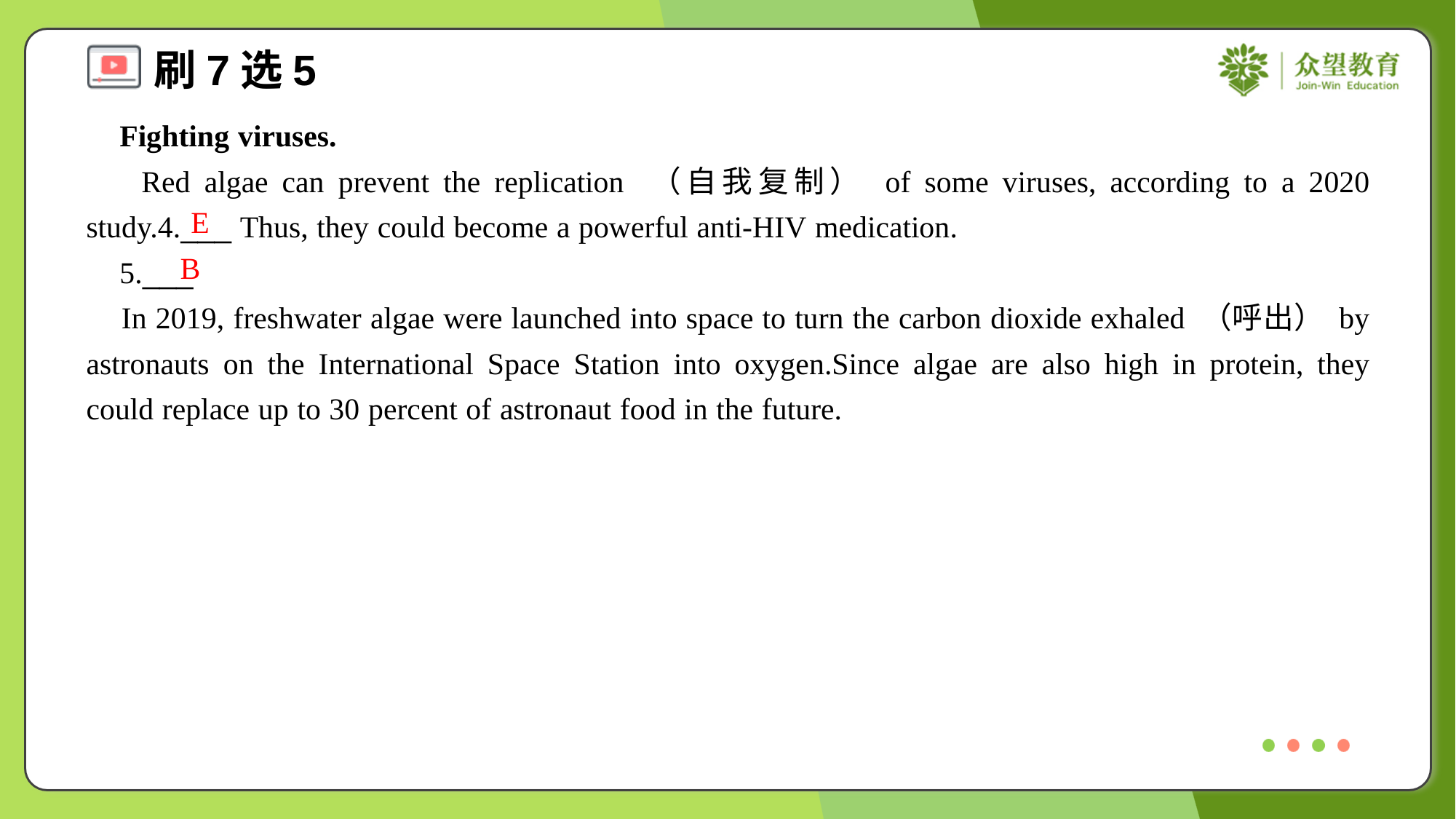

Fighting viruses.
    Red algae can prevent the replication （自我复制） of some viruses, according to a 2020 study.4.___ Thus, they could become a powerful anti-HIV medication.
    5.___
    In 2019, freshwater algae were launched into space to turn the carbon dioxide exhaled （呼出） by astronauts on the International Space Station into oxygen.Since algae are also high in protein, they could replace up to 30 percent of astronaut food in the future.
E
B